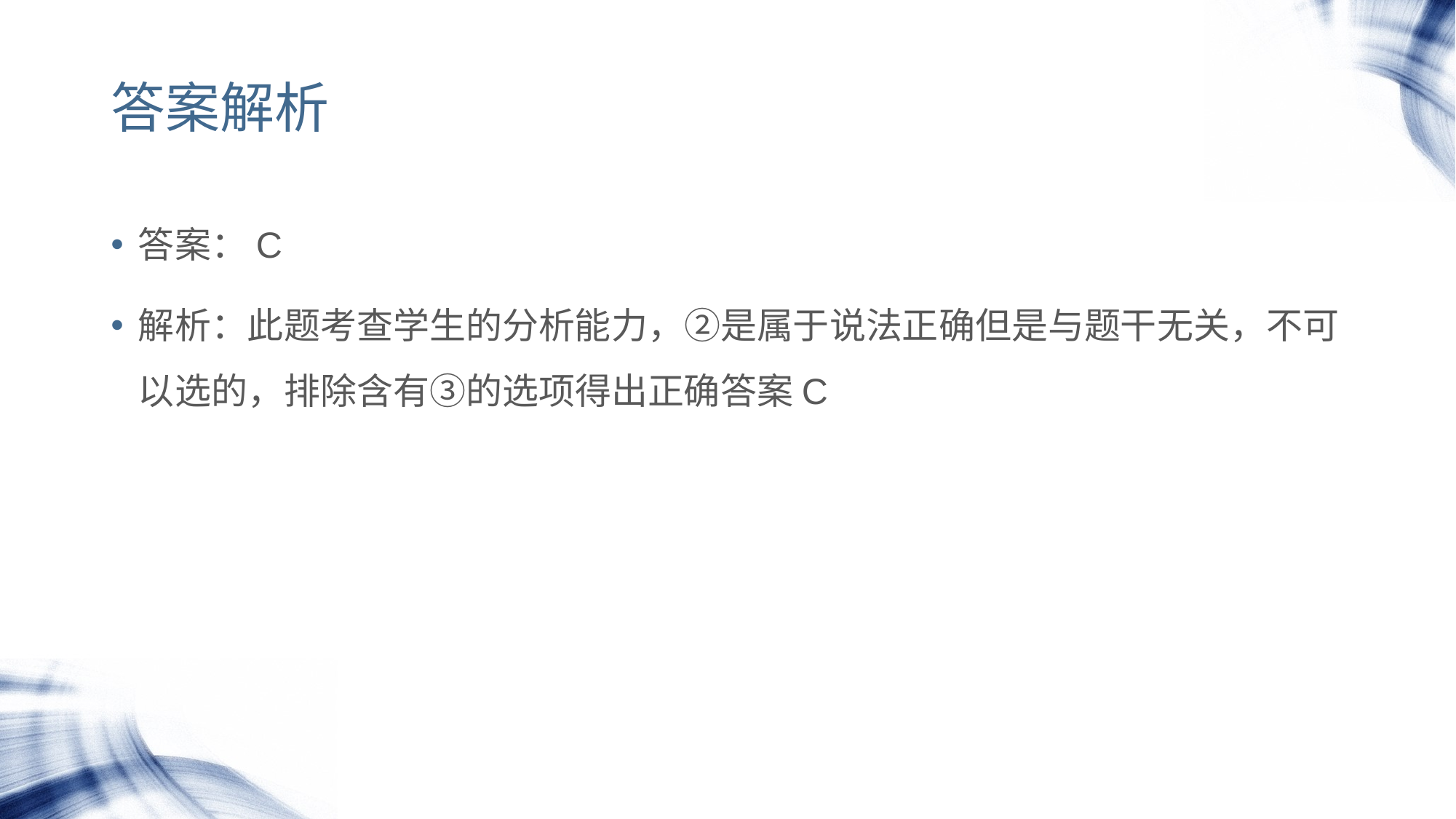

# 答案解析
答案：C
解析：此题考查学生的分析能力，②是属于说法正确但是与题干无关，不可以选的，排除含有③的选项得出正确答案C